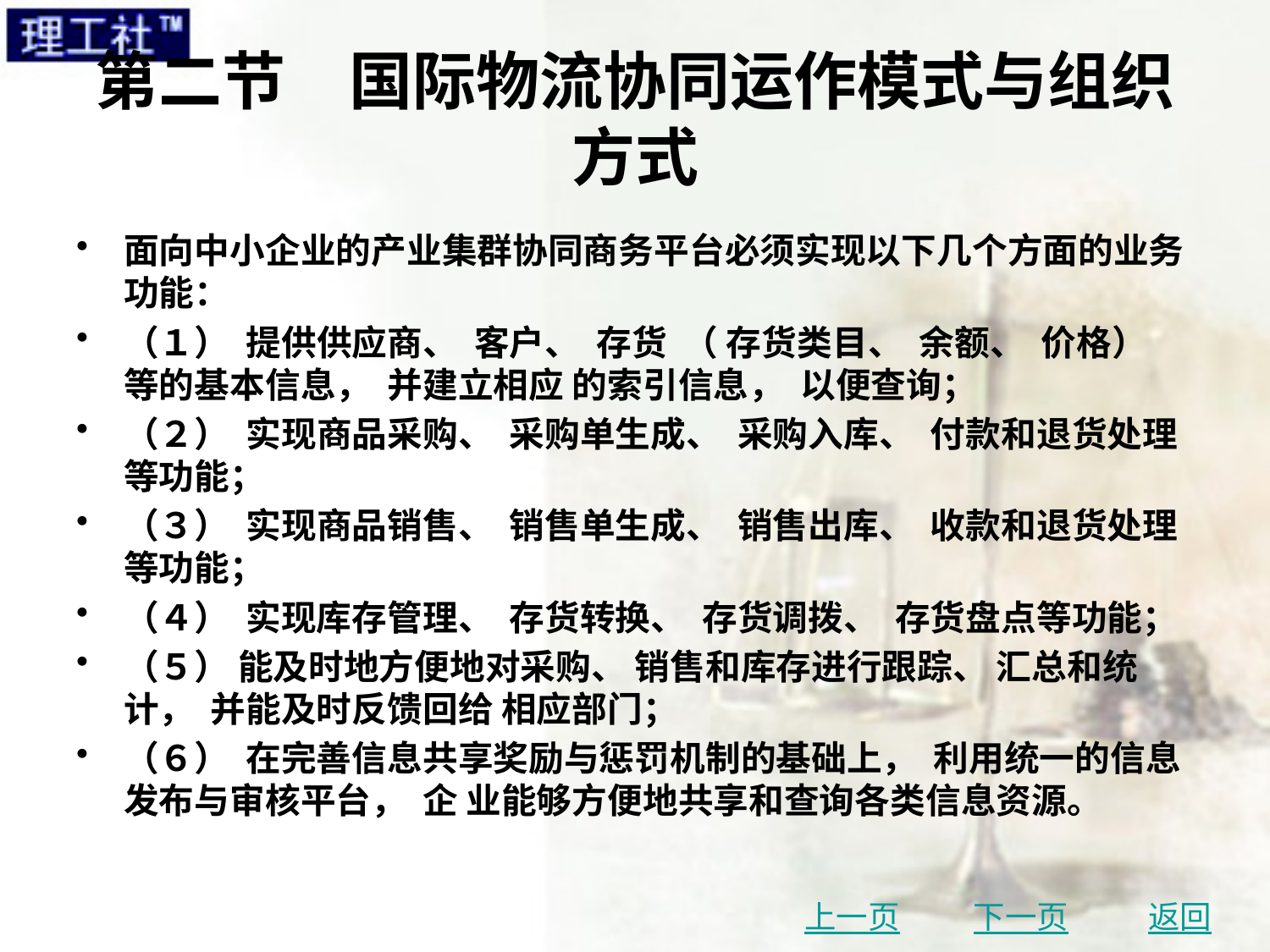

# 第二节　国际物流协同运作模式与组织方式
面向中小企业的产业集群协同商务平台必须实现以下几个方面的业务功能：
（１）  提供供应商、  客户、  存货  （ 存货类目、  余额、  价格）  等的基本信息，  并建立相应 的索引信息，  以便查询；
（２）  实现商品采购、  采购单生成、  采购入库、  付款和退货处理等功能；
（３）  实现商品销售、  销售单生成、  销售出库、  收款和退货处理等功能；
（４）  实现库存管理、  存货转换、  存货调拨、  存货盘点等功能；
（５） 能及时地方便地对采购、 销售和库存进行跟踪、 汇总和统计，  并能及时反馈回给 相应部门；
（６）  在完善信息共享奖励与惩罚机制的基础上，  利用统一的信息发布与审核平台，  企 业能够方便地共享和查询各类信息资源。
上一页
下一页
返回